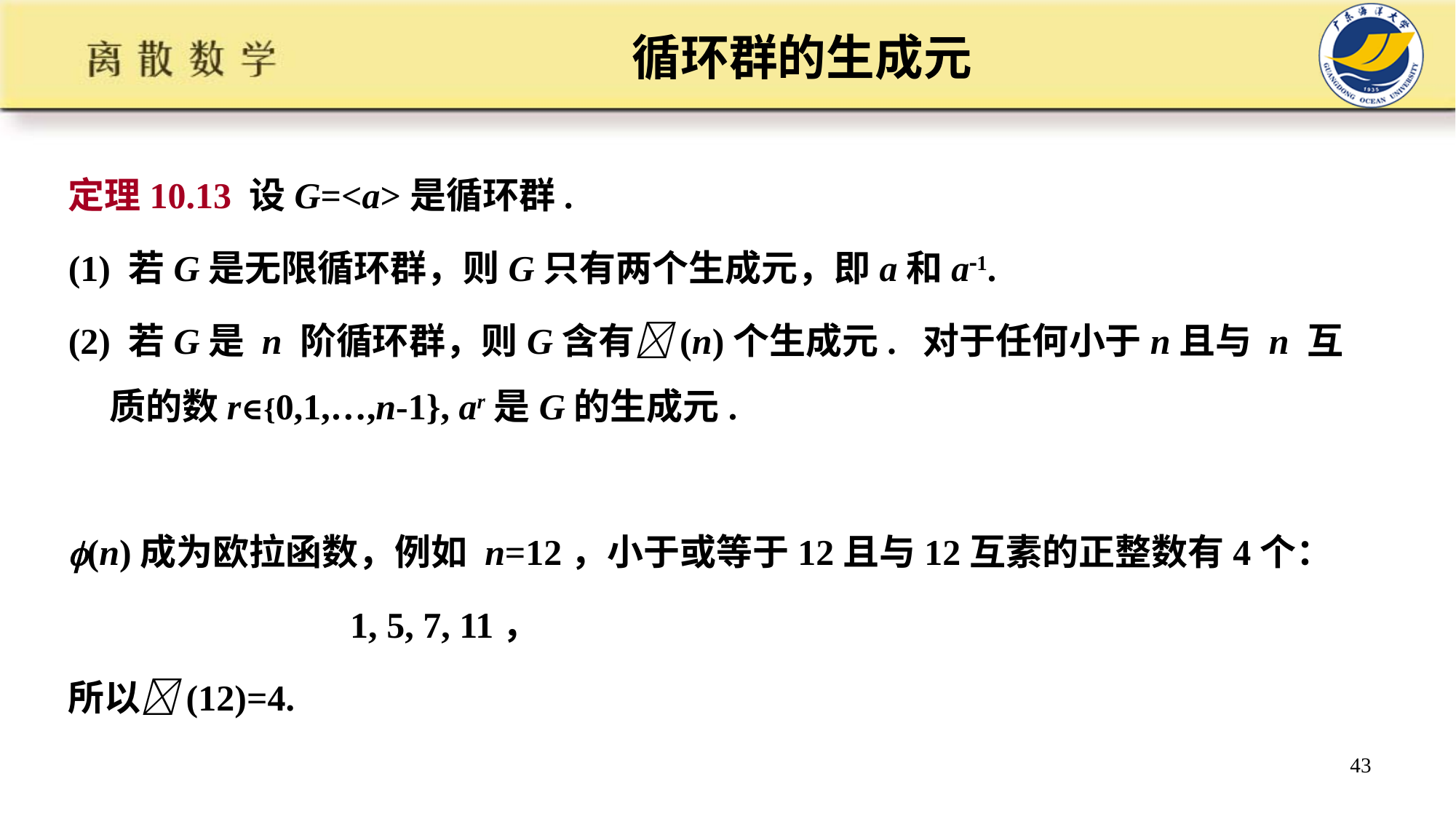

# 循环群的生成元
定理10.13 设G=<a>是循环群.
(1) 若G是无限循环群，则G只有两个生成元，即a和a−1.
(2) 若G是 n 阶循环群，则G含有φ(n)个生成元.  对于任何小于n且与 n 互质的数r∈{0,1,…,n-1}, ar是G的生成元.

φ(n)成为欧拉函数，例如 n=12，小于或等于12且与12互素的正整数有4个：
                               1, 5, 7, 11，
所以φ(12)=4.
43